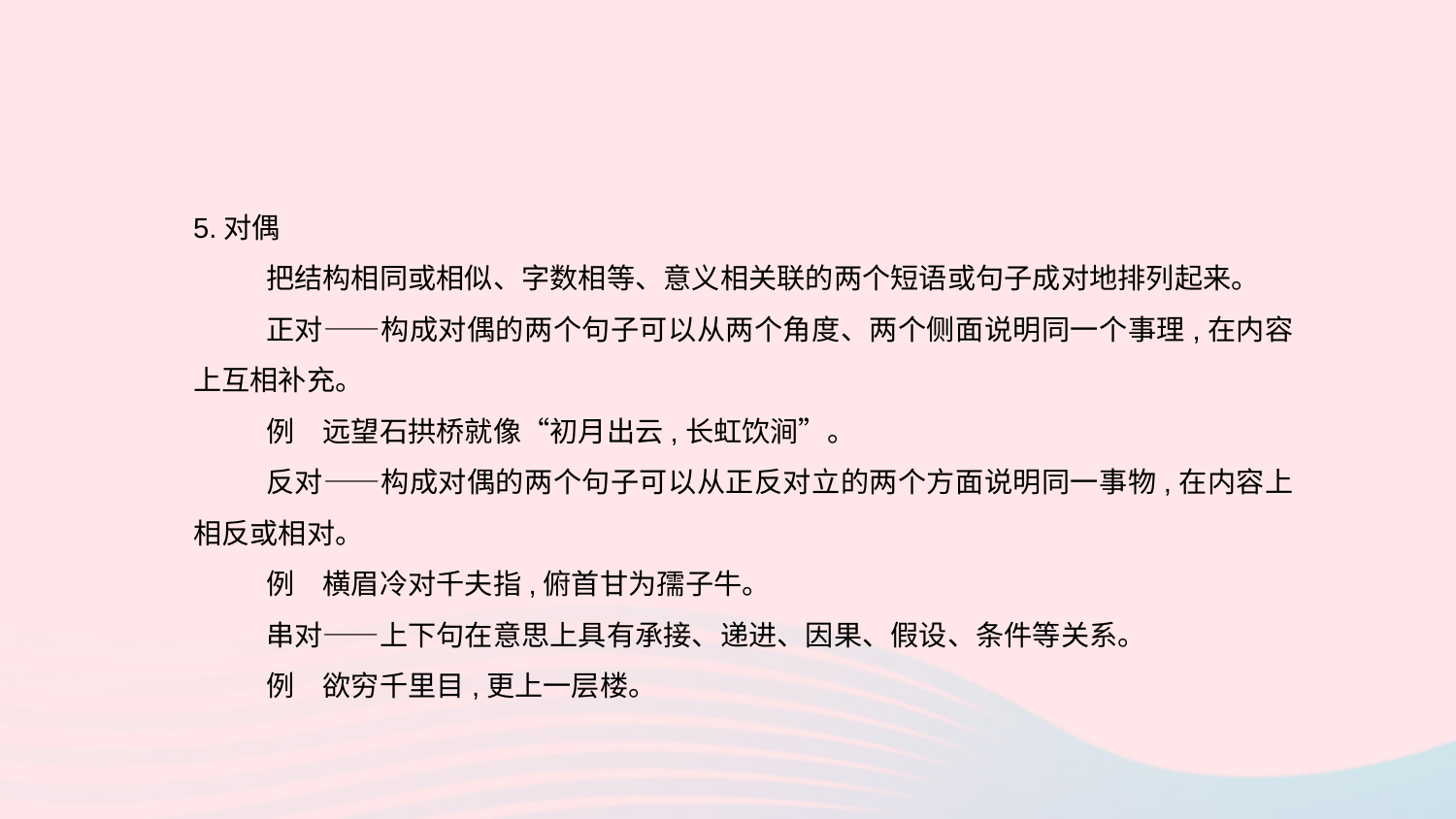

5.对偶
把结构相同或相似、字数相等、意义相关联的两个短语或句子成对地排列起来。
正对——构成对偶的两个句子可以从两个角度、两个侧面说明同一个事理,在内容上互相补充。
例　远望石拱桥就像“初月出云,长虹饮涧”。
反对——构成对偶的两个句子可以从正反对立的两个方面说明同一事物,在内容上相反或相对。
例　横眉冷对千夫指,俯首甘为孺子牛。
串对——上下句在意思上具有承接、递进、因果、假设、条件等关系。
例　欲穷千里目,更上一层楼。